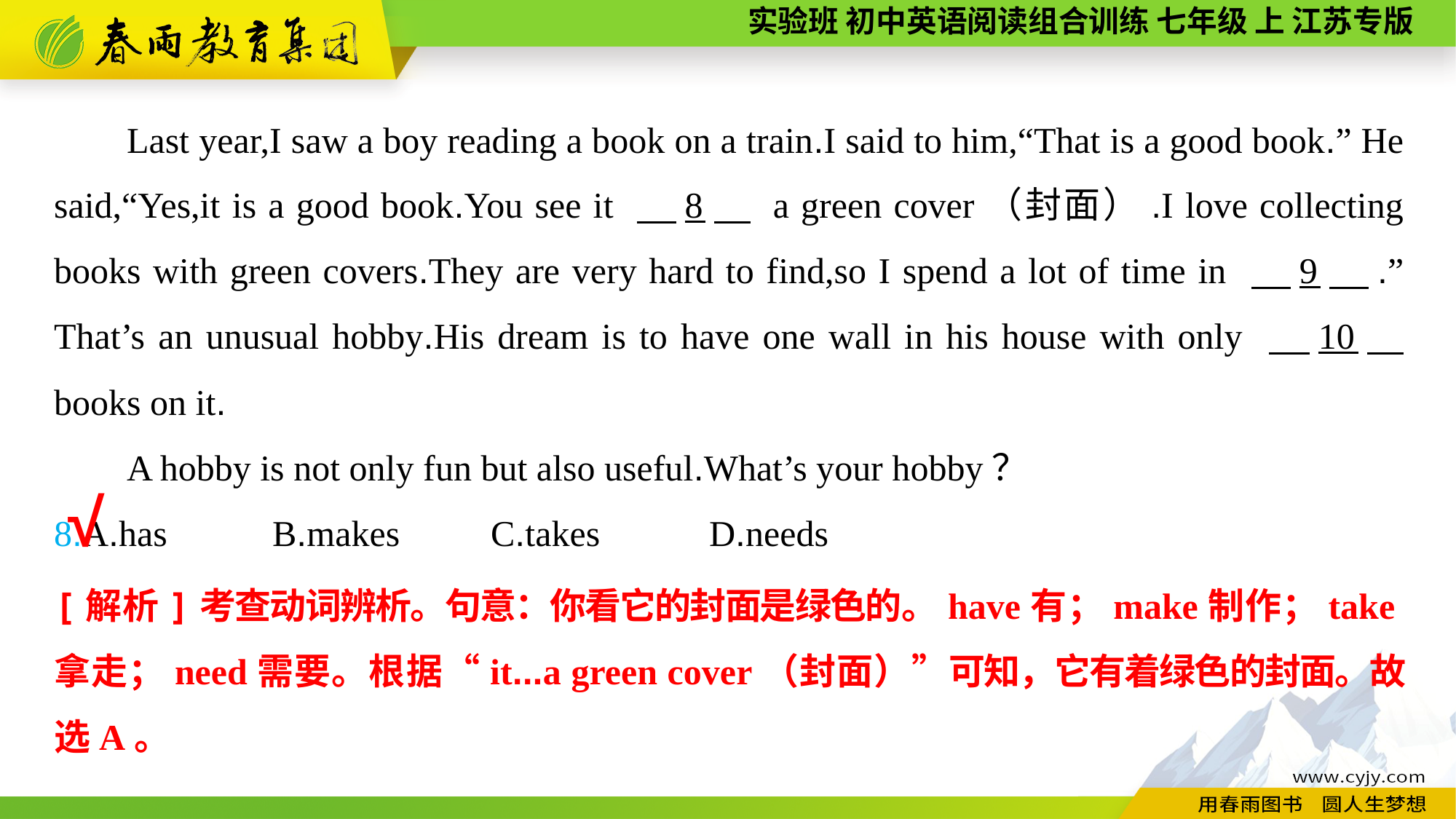

Last year,I saw a boy reading a book on a train.I said to him,“That is a good book.” He said,“Yes,it is a good book.You see it 　8　 a green cover（封面）.I love collecting books with green covers.They are very hard to find,so I spend a lot of time in 　9　.” That’s an unusual hobby.His dream is to have one wall in his house with only 　10　 books on it.
A hobby is not only fun but also useful.What’s your hobby？
8.A.has	B.makes	C.takes	D.needs
√
[解析]考查动词辨析。句意：你看它的封面是绿色的。have有；make制作；take拿走；need需要。根据“it...a green cover（封面）”可知，它有着绿色的封面。故选A。